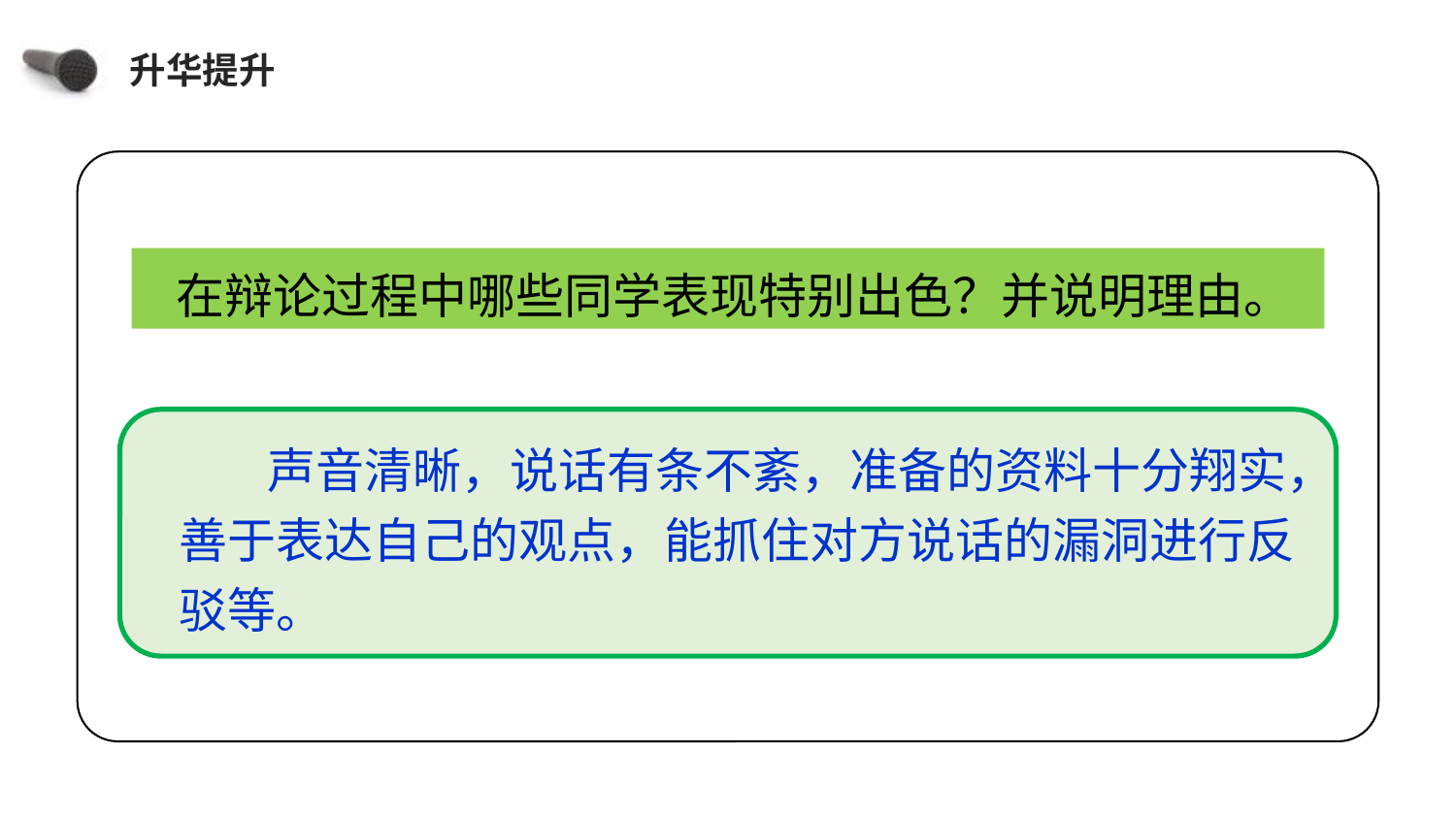

升华提升
  在辩论过程中哪些同学表现特别出色？并说明理由。

       声音清晰，说话有条不紊，准备的资料十分翔实，善于表达自己的观点，能抓住对方说话的漏洞进行反驳等。